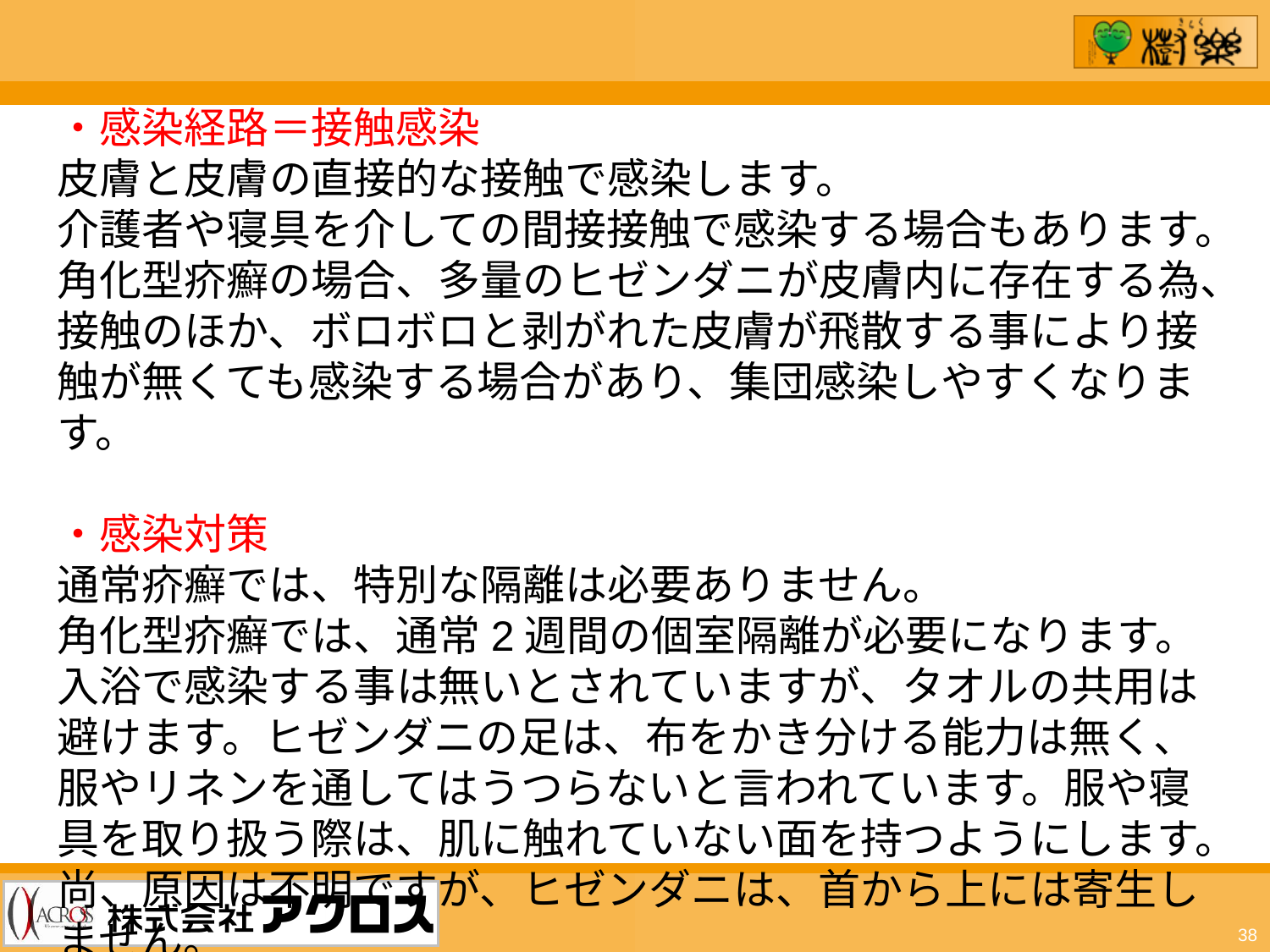

・感染経路＝接触感染
皮膚と皮膚の直接的な接触で感染します。
介護者や寝具を介しての間接接触で感染する場合もあります。
角化型疥癬の場合、多量のヒゼンダニが皮膚内に存在する為、接触のほか、ボロボロと剥がれた皮膚が飛散する事により接触が無くても感染する場合があり、集団感染しやすくなります。

・感染対策
通常疥癬では、特別な隔離は必要ありません。
角化型疥癬では、通常2週間の個室隔離が必要になります。
入浴で感染する事は無いとされていますが、タオルの共用は避けます。ヒゼンダニの足は、布をかき分ける能力は無く、服やリネンを通してはうつらないと言われています。服や寝具を取り扱う際は、肌に触れていない面を持つようにします。
尚、原因は不明ですが、ヒゼンダニは、首から上には寄生しません。
38